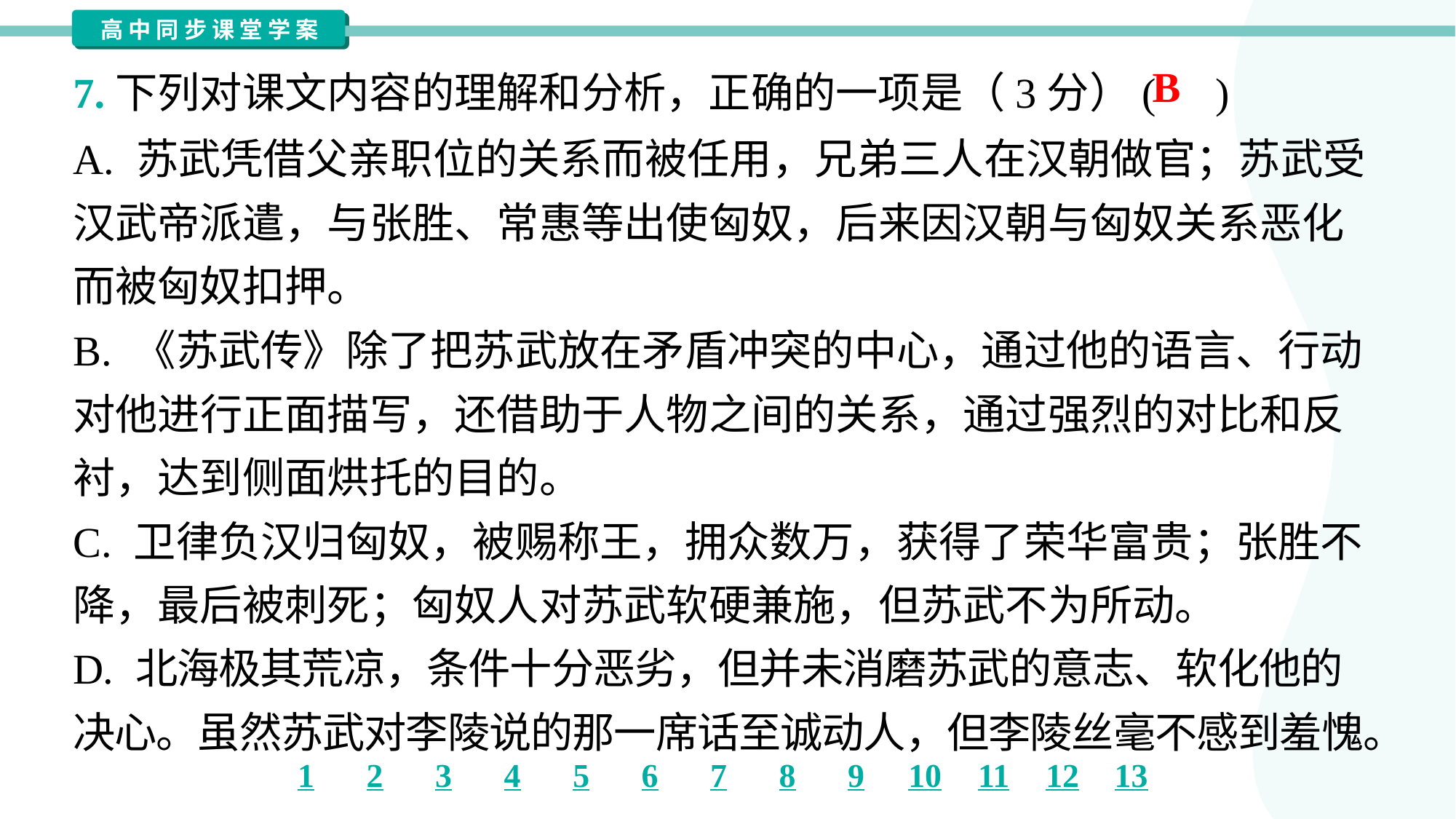

B
7.下列对课文内容的理解和分析，正确的一项是（3分）(     )
A. 苏武凭借父亲职位的关系而被任用，兄弟三人在汉朝做官；苏武受
汉武帝派遣，与张胜、常惠等出使匈奴，后来因汉朝与匈奴关系恶化
而被匈奴扣押。
B. 《苏武传》除了把苏武放在矛盾冲突的中心，通过他的语言、行动
对他进行正面描写，还借助于人物之间的关系，通过强烈的对比和反
衬，达到侧面烘托的目的。
C. 卫律负汉归匈奴，被赐称王，拥众数万，获得了荣华富贵；张胜不
降，最后被刺死；匈奴人对苏武软硬兼施，但苏武不为所动。
D. 北海极其荒凉，条件十分恶劣，但并未消磨苏武的意志、软化他的
决心。虽然苏武对李陵说的那一席话至诚动人，但李陵丝毫不感到羞愧。